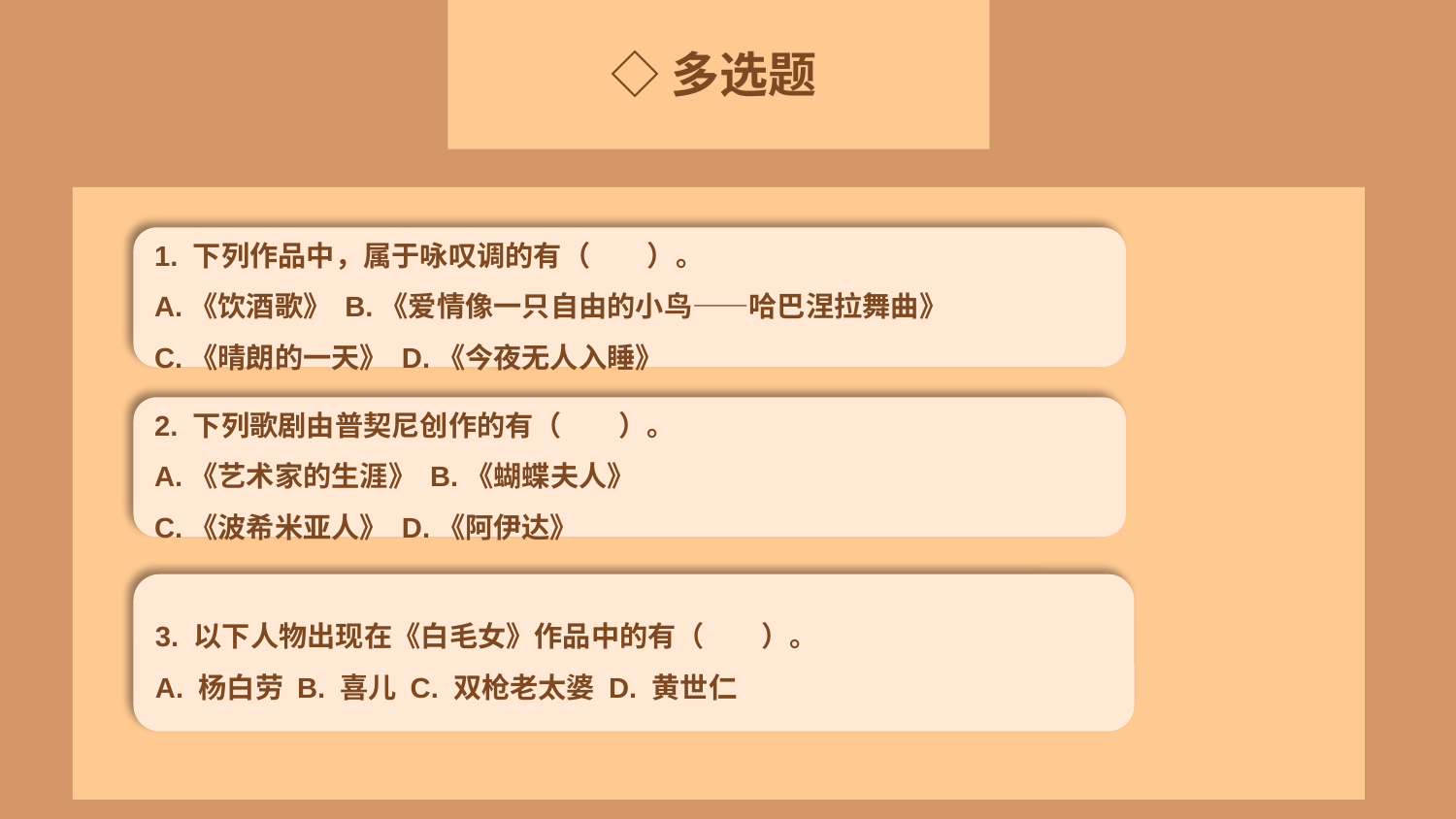

◇多选题

1. 下列作品中，属于咏叹调的有（　　）。
A.《饮酒歌》 B.《爱情像一只自由的小鸟——哈巴涅拉舞曲》
C.《晴朗的一天》 D.《今夜无人入睡》
3. 以下人物出现在《白毛女》作品中的有（　　）。
A. 杨白劳 B. 喜儿 C. 双枪老太婆 D. 黄世仁
2. 下列歌剧由普契尼创作的有（　　）。
A.《艺术家的生涯》 B.《蝴蝶夫人》
C.《波希米亚人》 D.《阿伊达》